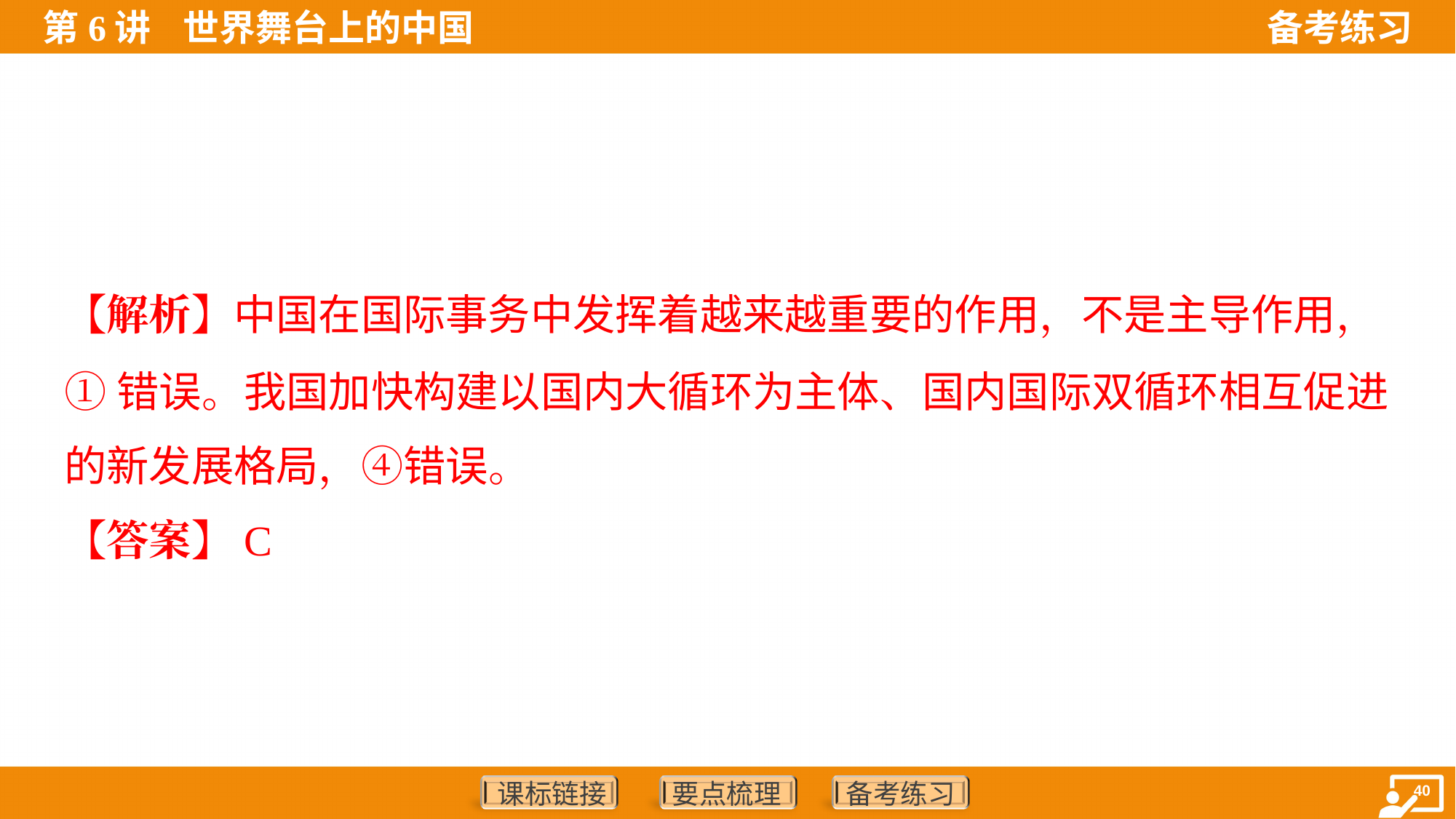

【解析】中国在国际事务中发挥着越来越重要的作用，不是主导作用，
①错误。我国加快构建以国内大循环为主体、国内国际双循环相互促进
的新发展格局，④错误。
【答案】C